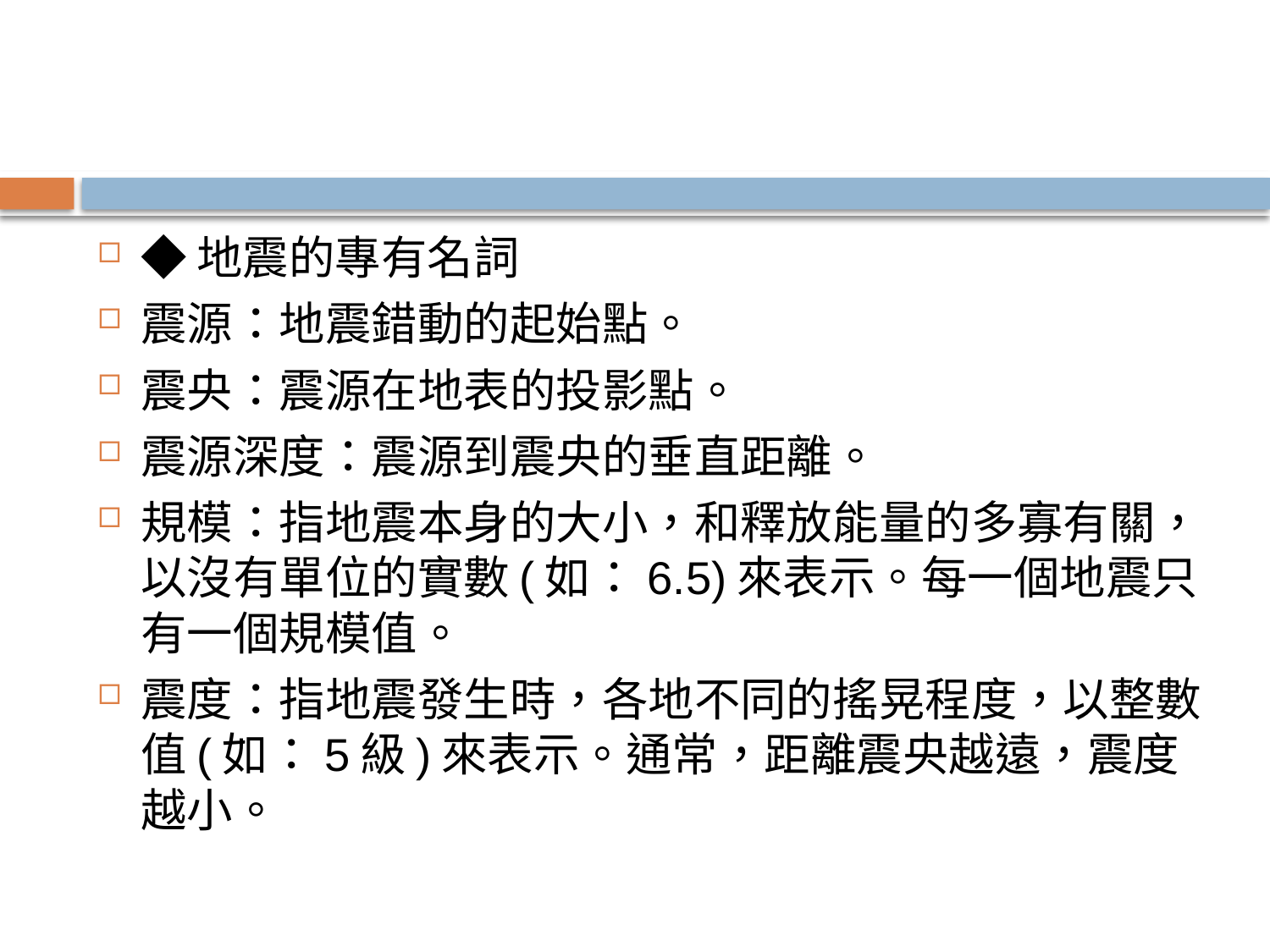

#
◆地震的專有名詞
震源：地震錯動的起始點。
震央：震源在地表的投影點。
震源深度：震源到震央的垂直距離。
規模：指地震本身的大小，和釋放能量的多寡有關，以沒有單位的實數(如：6.5)來表示。每一個地震只有一個規模值。
震度：指地震發生時，各地不同的搖晃程度，以整數值(如：5級)來表示。通常，距離震央越遠，震度越小。